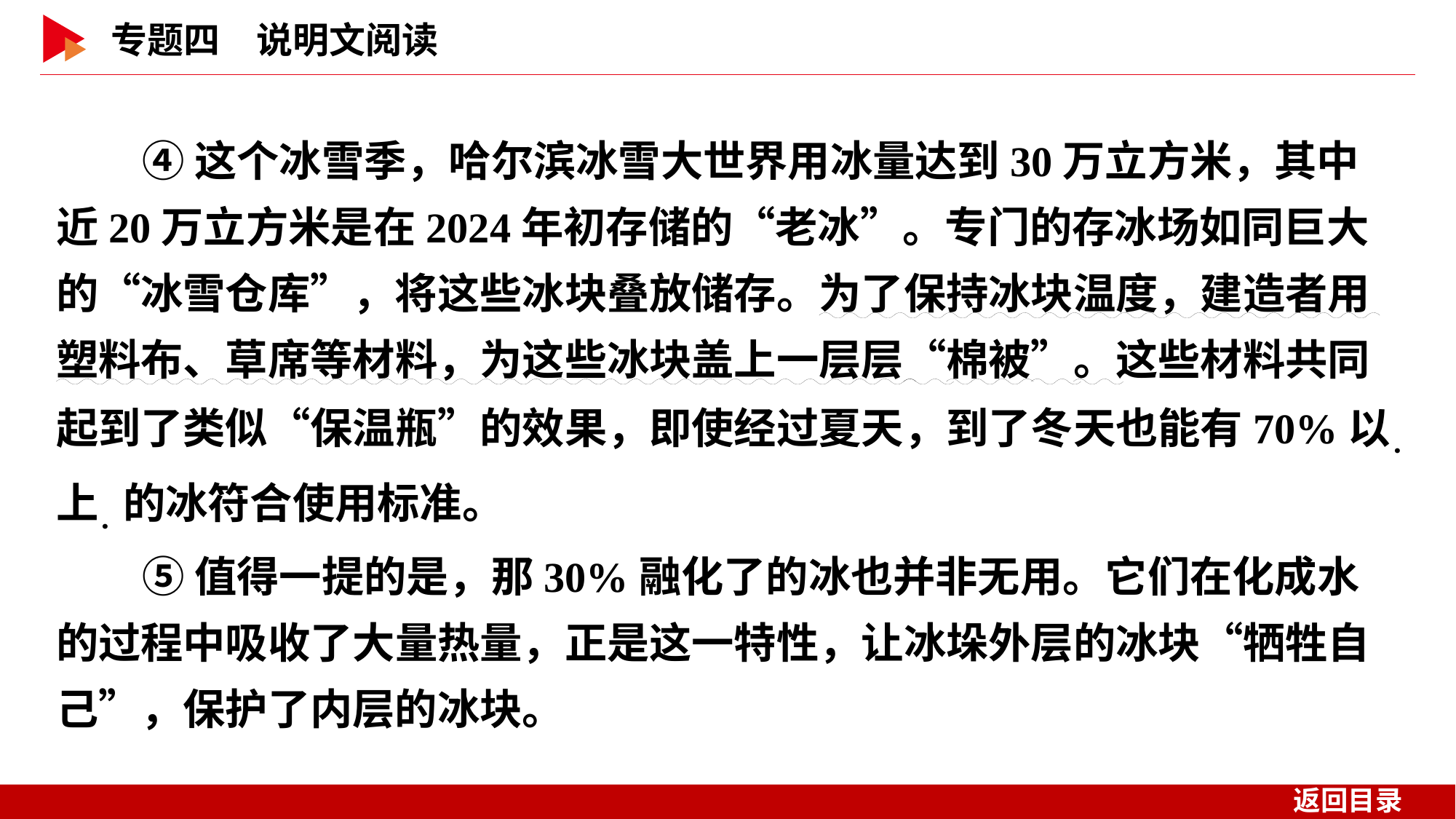

④这个冰雪季，哈尔滨冰雪大世界用冰量达到30万立方米，其中近20万立方米是在2024年初存储的“老冰”。专门的存冰场如同巨大的“冰雪仓库”，将这些冰块叠放储存。为了保持冰块温度，建造者用塑料布、草席等材料，为这些冰块盖上一层层“棉被”。这些材料共同起到了类似“保温瓶”的效果，即使经过夏天，到了冬天也能有70%以．上．的冰符合使用标准。
⑤值得一提的是，那30%融化了的冰也并非无用。它们在化成水的过程中吸收了大量热量，正是这一特性，让冰垛外层的冰块“牺牲自己”，保护了内层的冰块。